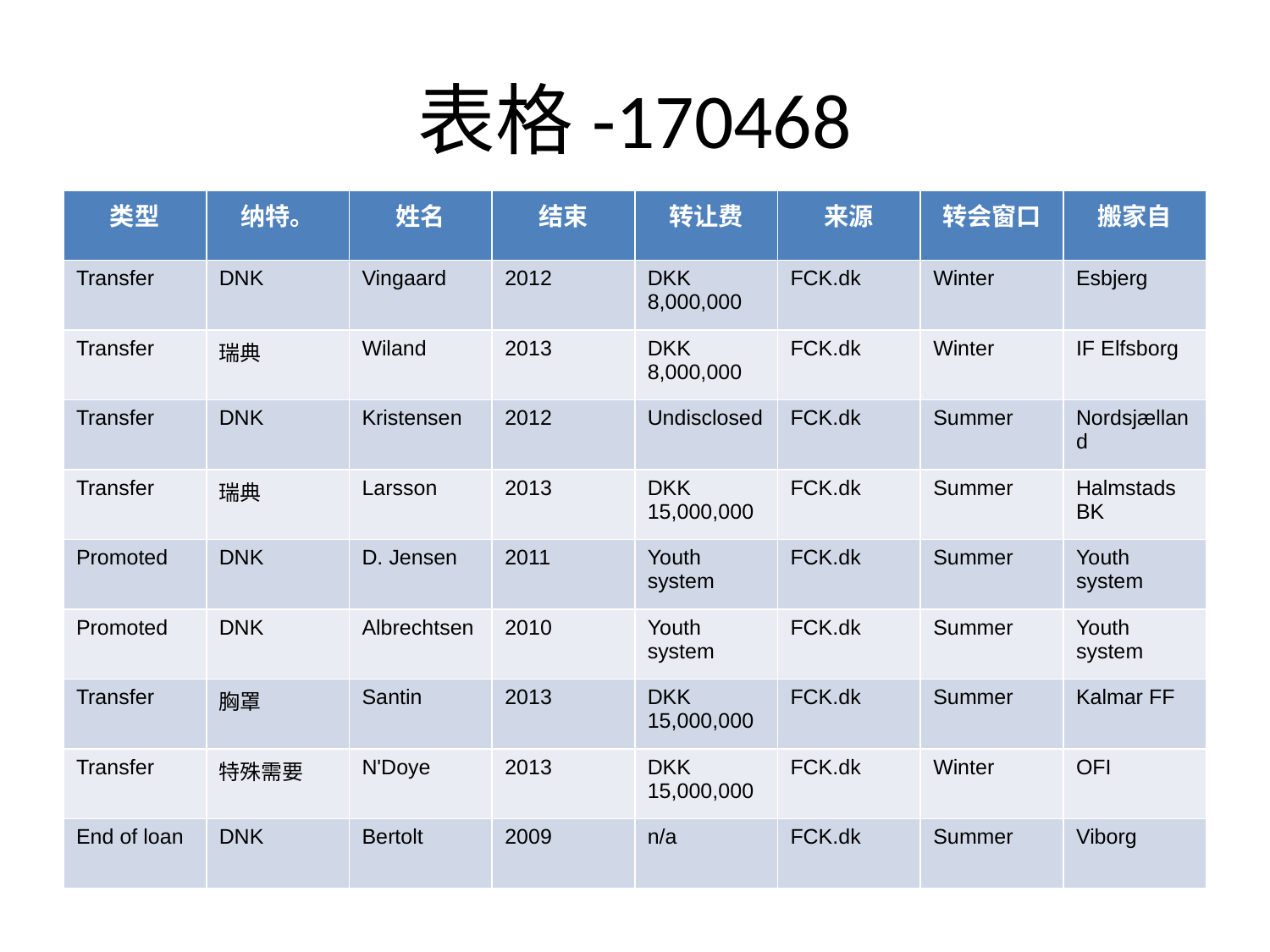

# 表格-170468
| 类型 | 纳特。 | 姓名 | 结束 | 转让费 | 来源 | 转会窗口 | 搬家自 |
| --- | --- | --- | --- | --- | --- | --- | --- |
| Transfer | DNK | Vingaard | 2012 | DKK 8,000,000 | FCK.dk | Winter | Esbjerg |
| Transfer | 瑞典 | Wiland | 2013 | DKK 8,000,000 | FCK.dk | Winter | IF Elfsborg |
| Transfer | DNK | Kristensen | 2012 | Undisclosed | FCK.dk | Summer | Nordsjælland |
| Transfer | 瑞典 | Larsson | 2013 | DKK 15,000,000 | FCK.dk | Summer | Halmstads BK |
| Promoted | DNK | D. Jensen | 2011 | Youth system | FCK.dk | Summer | Youth system |
| Promoted | DNK | Albrechtsen | 2010 | Youth system | FCK.dk | Summer | Youth system |
| Transfer | 胸罩 | Santin | 2013 | DKK 15,000,000 | FCK.dk | Summer | Kalmar FF |
| Transfer | 特殊需要 | N'Doye | 2013 | DKK 15,000,000 | FCK.dk | Winter | OFI |
| End of loan | DNK | Bertolt | 2009 | n/a | FCK.dk | Summer | Viborg |